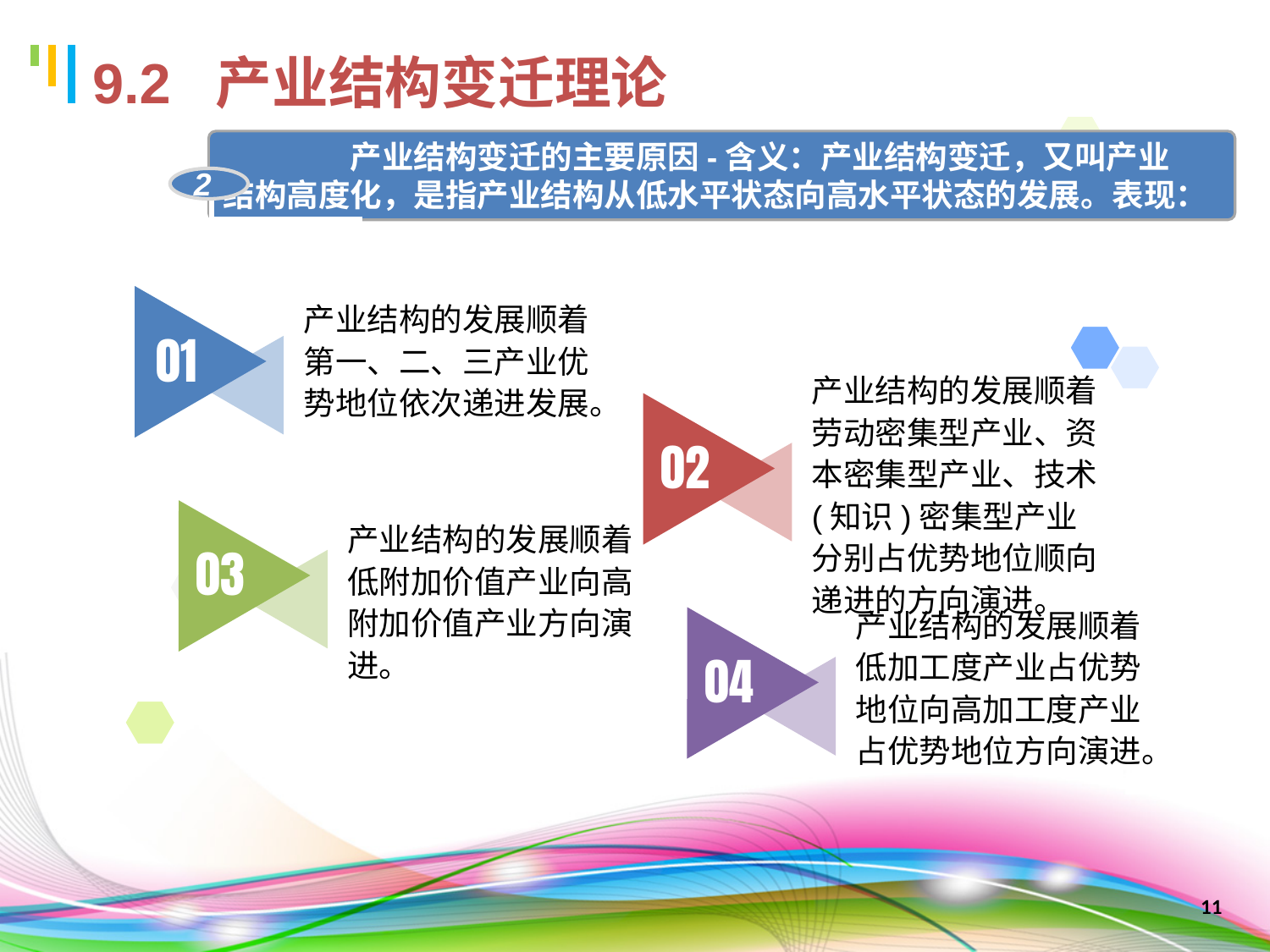

9.2  产业结构变迁理论

	产业结构变迁的主要原因-含义：产业结构变迁，又叫产业
结构高度化，是指产业结构从低水平状态向高水平状态的发展。表现：
2
01
产业结构的发展顺着第一、二、三产业优势地位依次递进发展。

02

产业结构的发展顺着劳动密集型产业、资本密集型产业、技术(知识)密集型产业分别占优势地位顺向递进的方向演进。
03

产业结构的发展顺着低附加价值产业向高附加价值产业方向演进。

04

产业结构的发展顺着低加工度产业占优势地位向高加工度产业占优势地位方向演进。

11